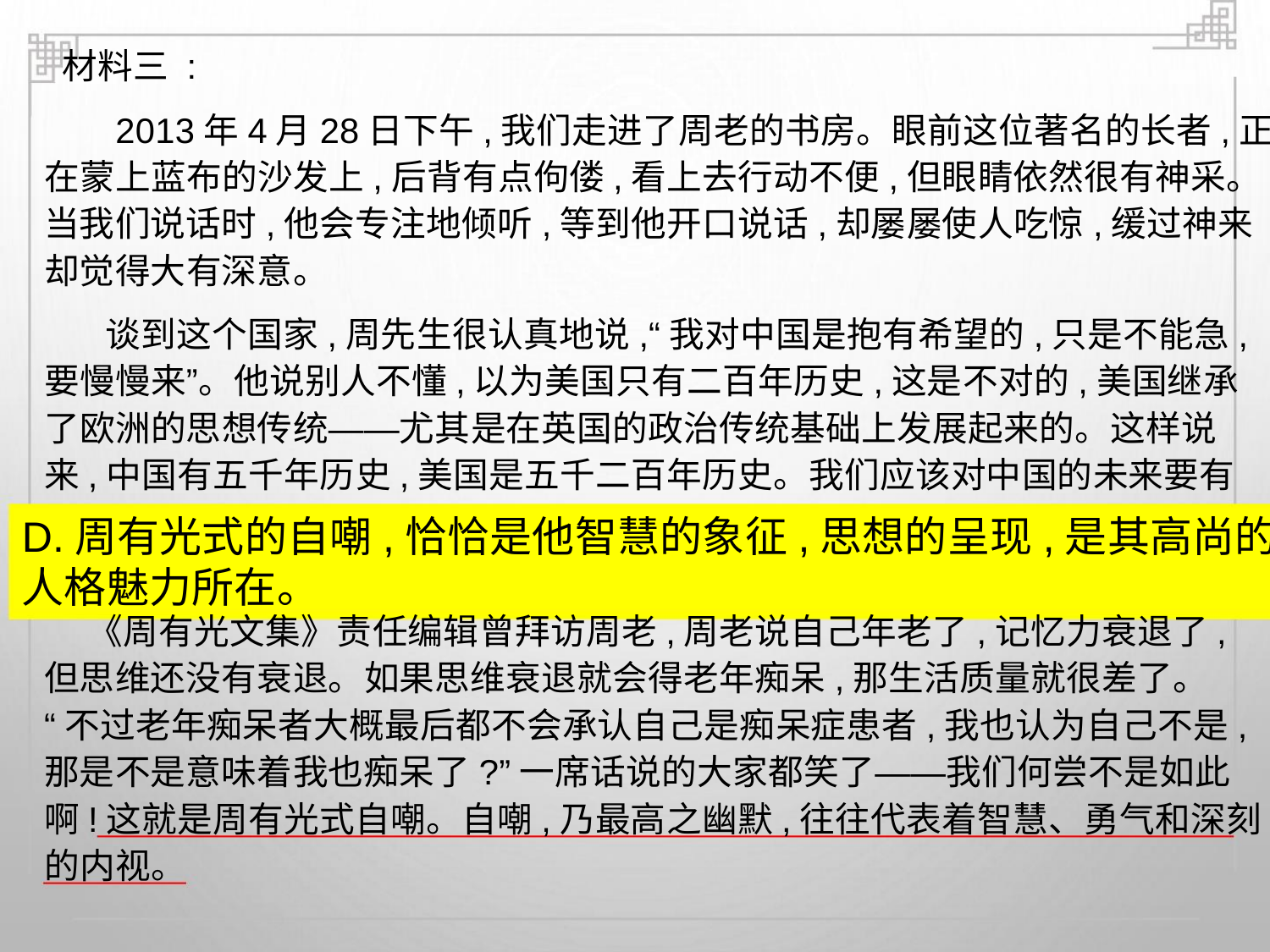

材料三 :
2013年4月28日下午,我们走进了周老的书房。眼前这位著名的长者,正坐
在蒙上蓝布的沙发上,后背有点佝偻,看上去行动不便,但眼睛依然很有神采。
当我们说话时,他会专注地倾听,等到他开口说话,却屡屡使人吃惊,缓过神来
却觉得大有深意。
谈到这个国家,周先生很认真地说,“我对中国是抱有希望的,只是不能急,
要慢慢来”。他说别人不懂,以为美国只有二百年历史,这是不对的,美国继承
了欧洲的思想传统——尤其是在英国的政治传统基础上发展起来的。这样说
来,中国有五千年历史,美国是五千二百年历史。我们应该对中国的未来要有
D.周有光式的自嘲,恰恰是他智慧的象征,思想的呈现,是其高尚的
人格魅力所在。
《周有光文集》责任编辑曾拜访周老,周老说自己年老了,记忆力衰退了,
但思维还没有衰退。如果思维衰退就会得老年痴呆,那生活质量就很差了。
“不过老年痴呆者大概最后都不会承认自己是痴呆症患者,我也认为自己不是,
那是不是意味着我也痴呆了?”一席话说的大家都笑了——我们何尝不是如此
啊!这就是周有光式自嘲。自嘲,乃最高之幽默,往往代表着智慧、勇气和深刻
的内视。